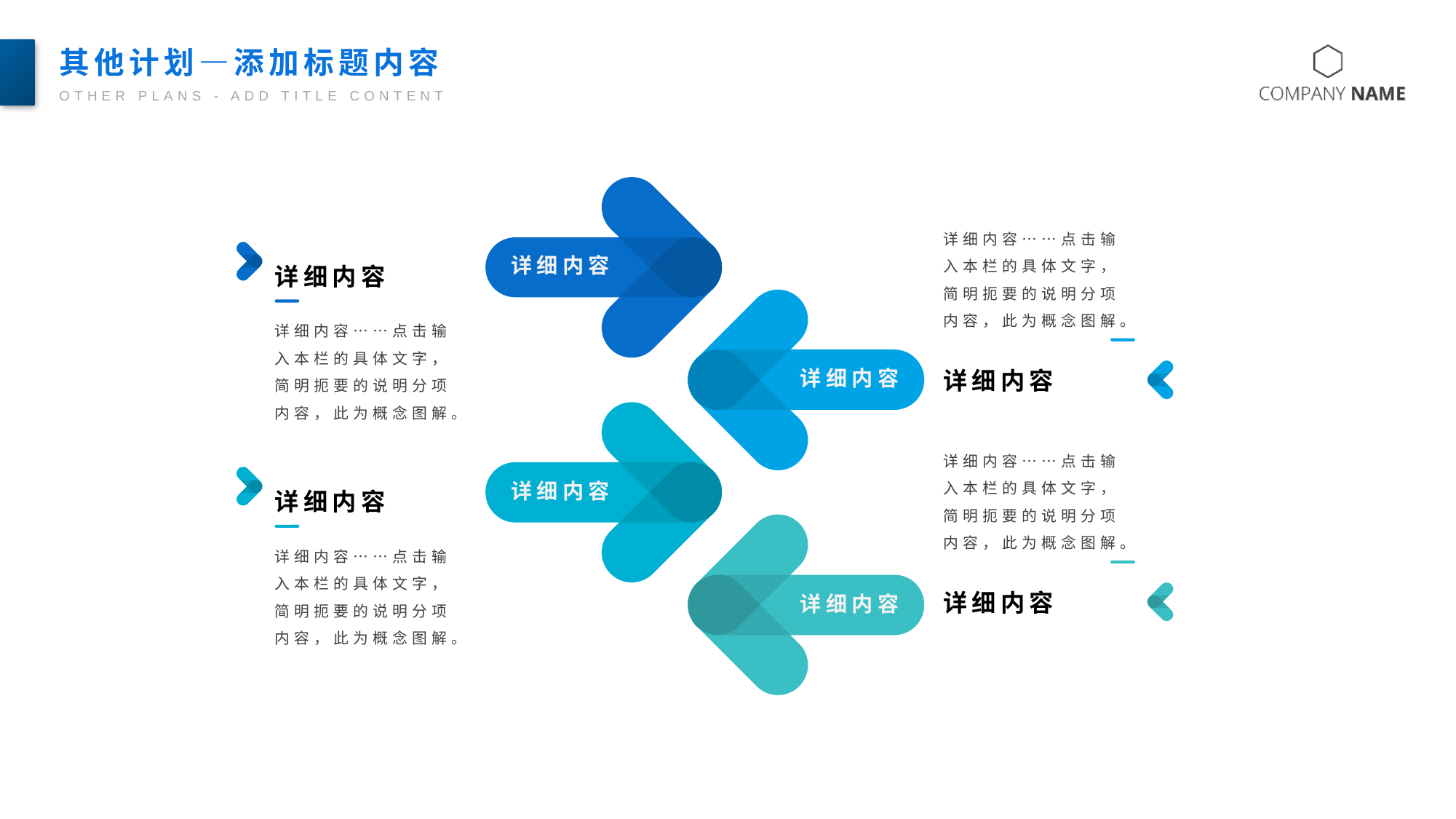

其他计划—添加标题内容
OTHER PLANS - ADD TITLE CONTENT

详细内容
详细内容

详细内容……点击输入本栏的具体文字，简明扼要的说明分项内容，此为概念图解。

详细内容

详细内容……点击输入本栏的具体文字，简明扼要的说明分项内容，此为概念图解。

详细内容

详细内容
详细内容

详细内容……点击输入本栏的具体文字，简明扼要的说明分项内容，此为概念图解。

详细内容

详细内容……点击输入本栏的具体文字，简明扼要的说明分项内容，此为概念图解。

详细内容